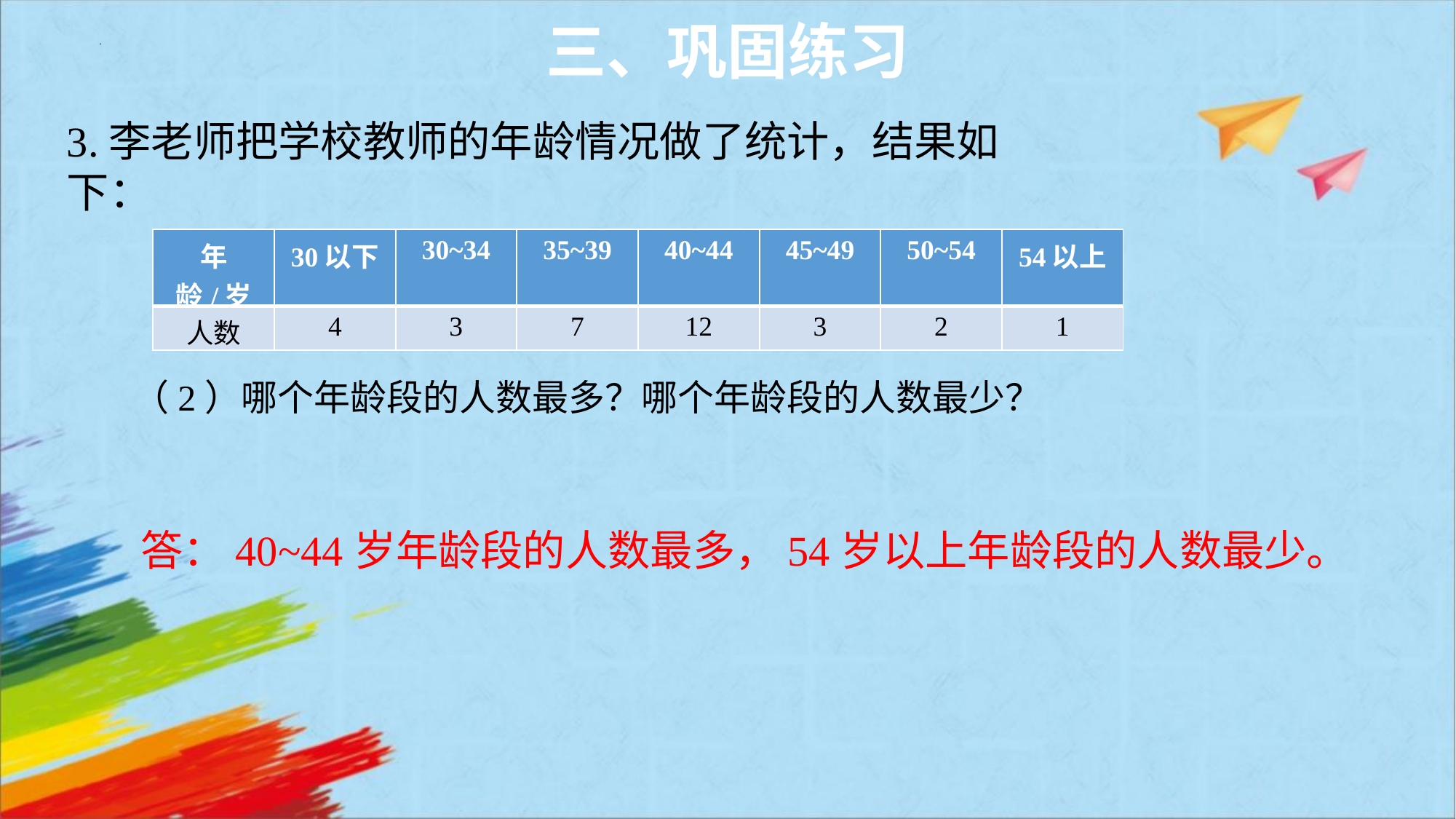

三、巩固练习
3.李老师把学校教师的年龄情况做了统计，结果如下：
| 年龄/岁 | 30以下 | 30~34 | 35~39 | 40~44 | 45~49 | 50~54 | 54以上 |
| --- | --- | --- | --- | --- | --- | --- | --- |
| 人数 | 4 | 3 | 7 | 12 | 3 | 2 | 1 |
（2）哪个年龄段的人数最多？哪个年龄段的人数最少？
答：40~44岁年龄段的人数最多，54岁以上年龄段的人数最少。